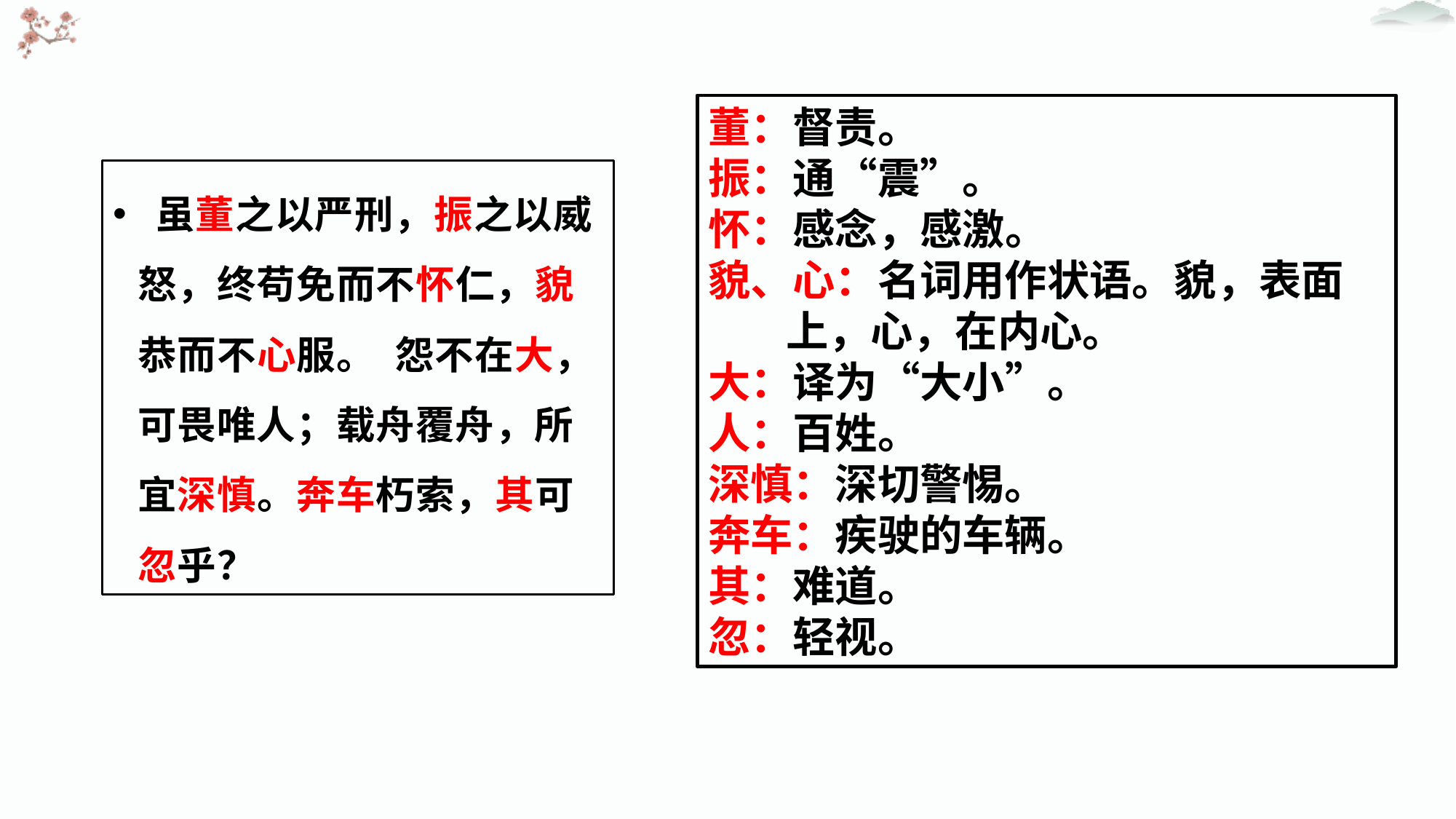

董：督责。
振：通“震”。
怀：感念，感激。
貌、心：名词用作状语。貌，表面
       上，心，在内心。
大：译为“大小”。
人：百姓。
深慎：深切警惕。
奔车：疾驶的车辆。
其：难道。
忽：轻视。
 虽董之以严刑，振之以威怒，终苟免而不怀仁，貌恭而不心服。  怨不在大，可畏唯人；载舟覆舟，所宜深慎。奔车朽索，其可忽乎？